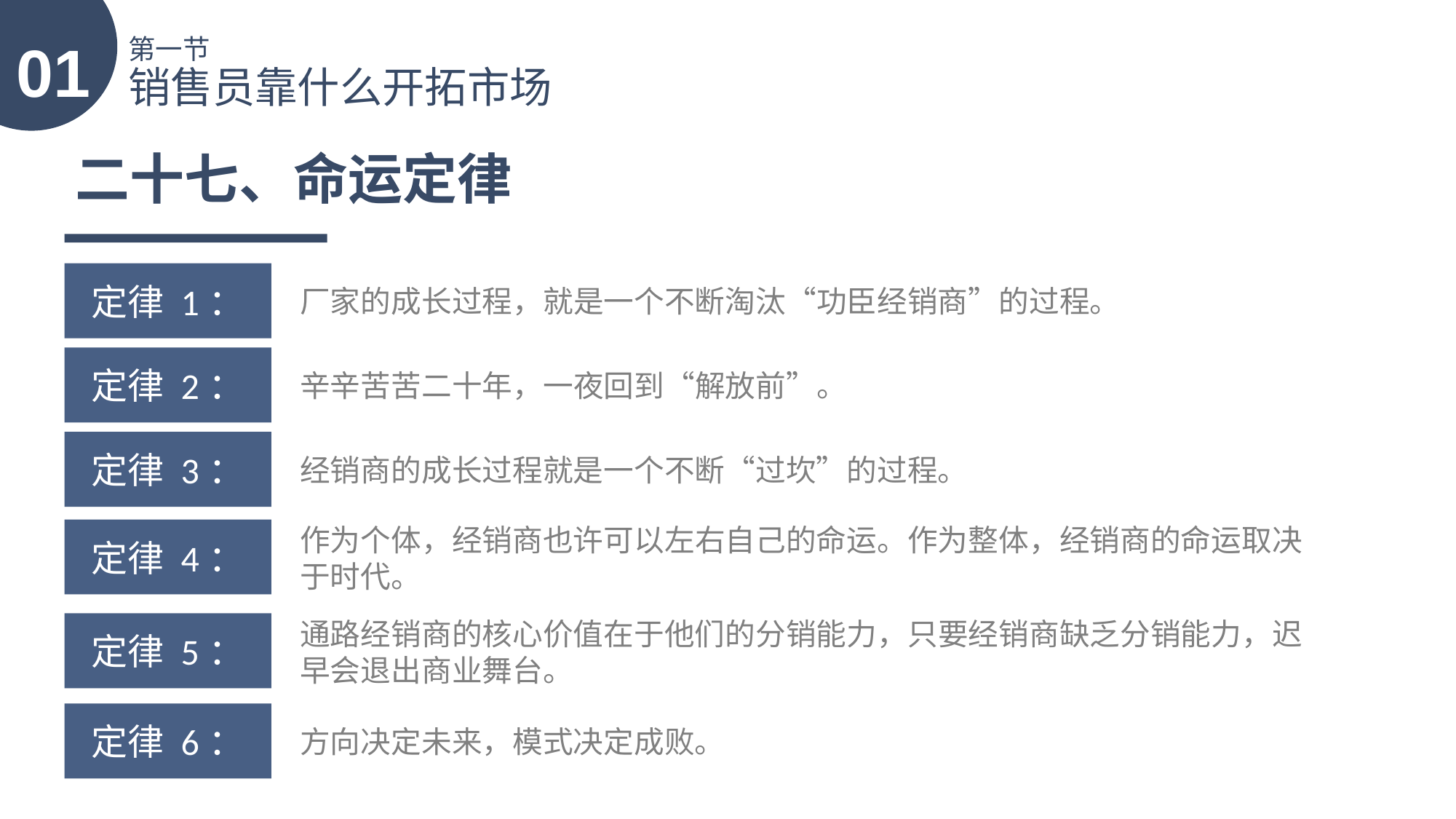

01
第一节
销售员靠什么开拓市场
二十七、命运定律

定律 1：
厂家的成长过程，就是一个不断淘汰“功臣经销商”的过程。
定律 2：
辛辛苦苦二十年，一夜回到“解放前”。
定律 3：
经销商的成长过程就是一个不断“过坎”的过程。
作为个体，经销商也许可以左右自己的命运。作为整体，经销商的命运取决于时代。
定律 4：
通路经销商的核心价值在于他们的分销能力，只要经销商缺乏分销能力，迟早会退出商业舞台。
定律 5：
定律 6：
方向决定未来，模式决定成败。